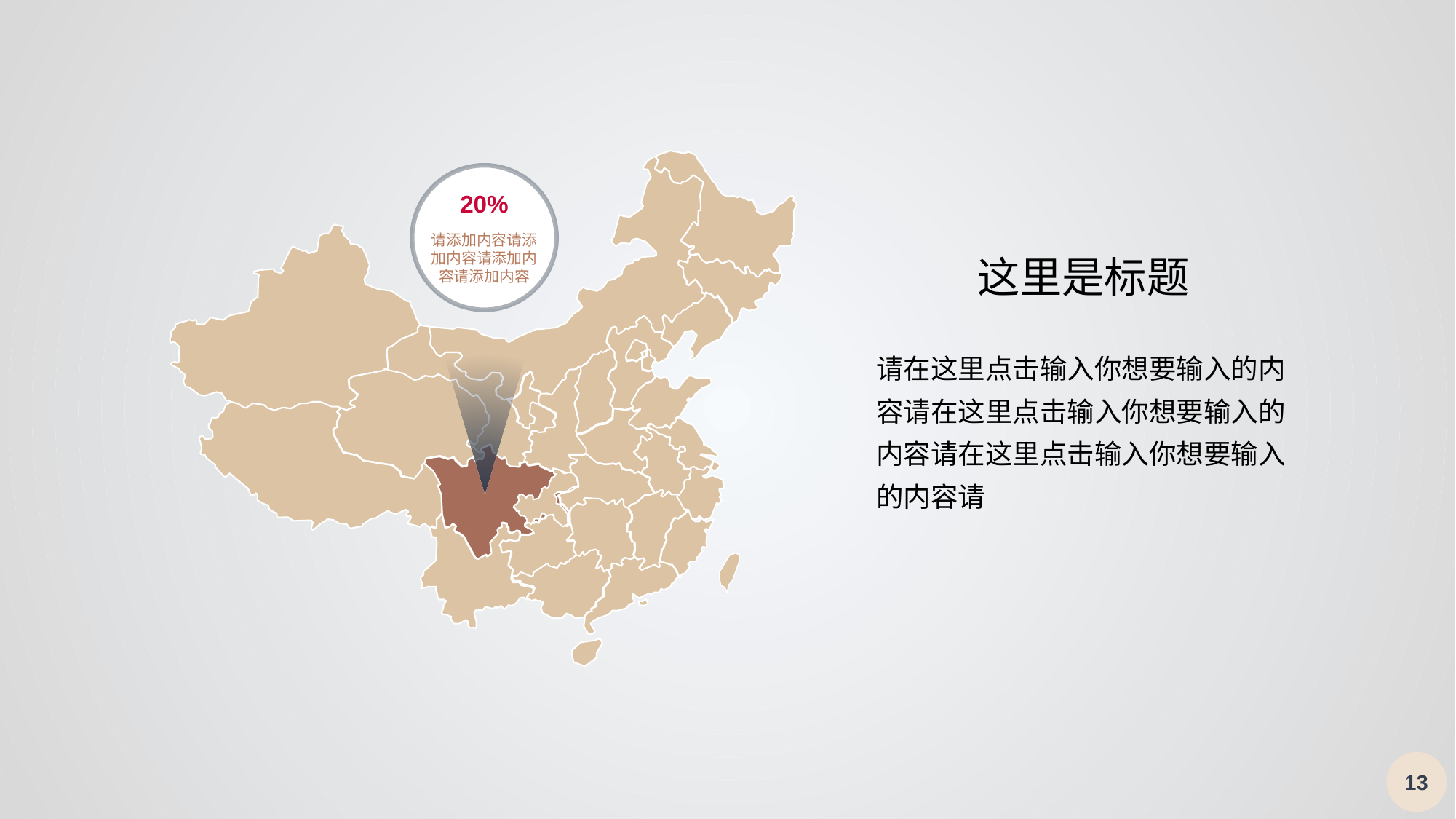

20%
请添加内容请添加内容请添加内容请添加内容
这里是标题

请在这里点击输入你想要输入的内容请在这里点击输入你想要输入的内容请在这里点击输入你想要输入的内容请